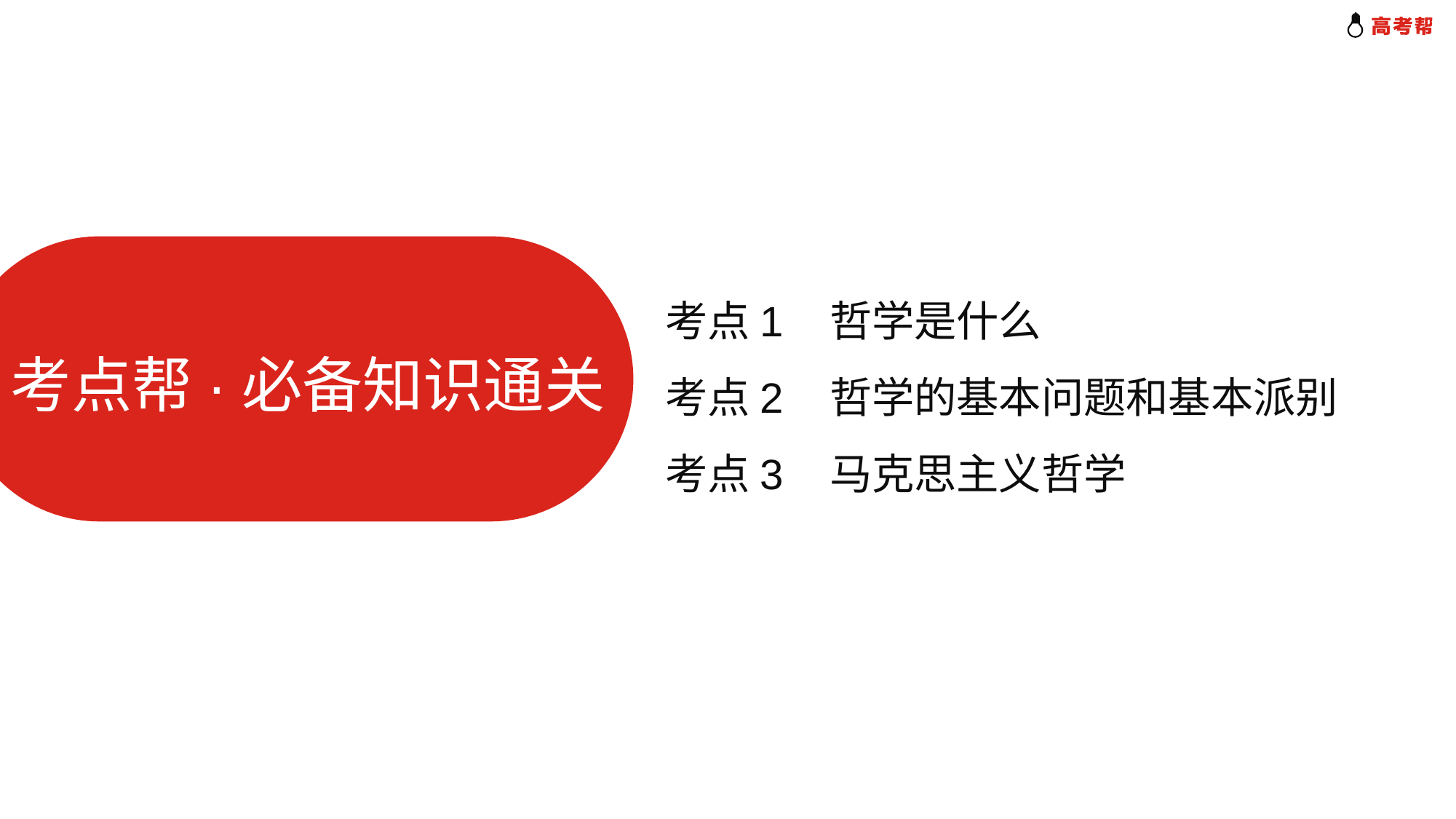

考点1   哲学是什么
考点2   哲学的基本问题和基本派别
考点3   马克思主义哲学
考点帮·必备知识通关